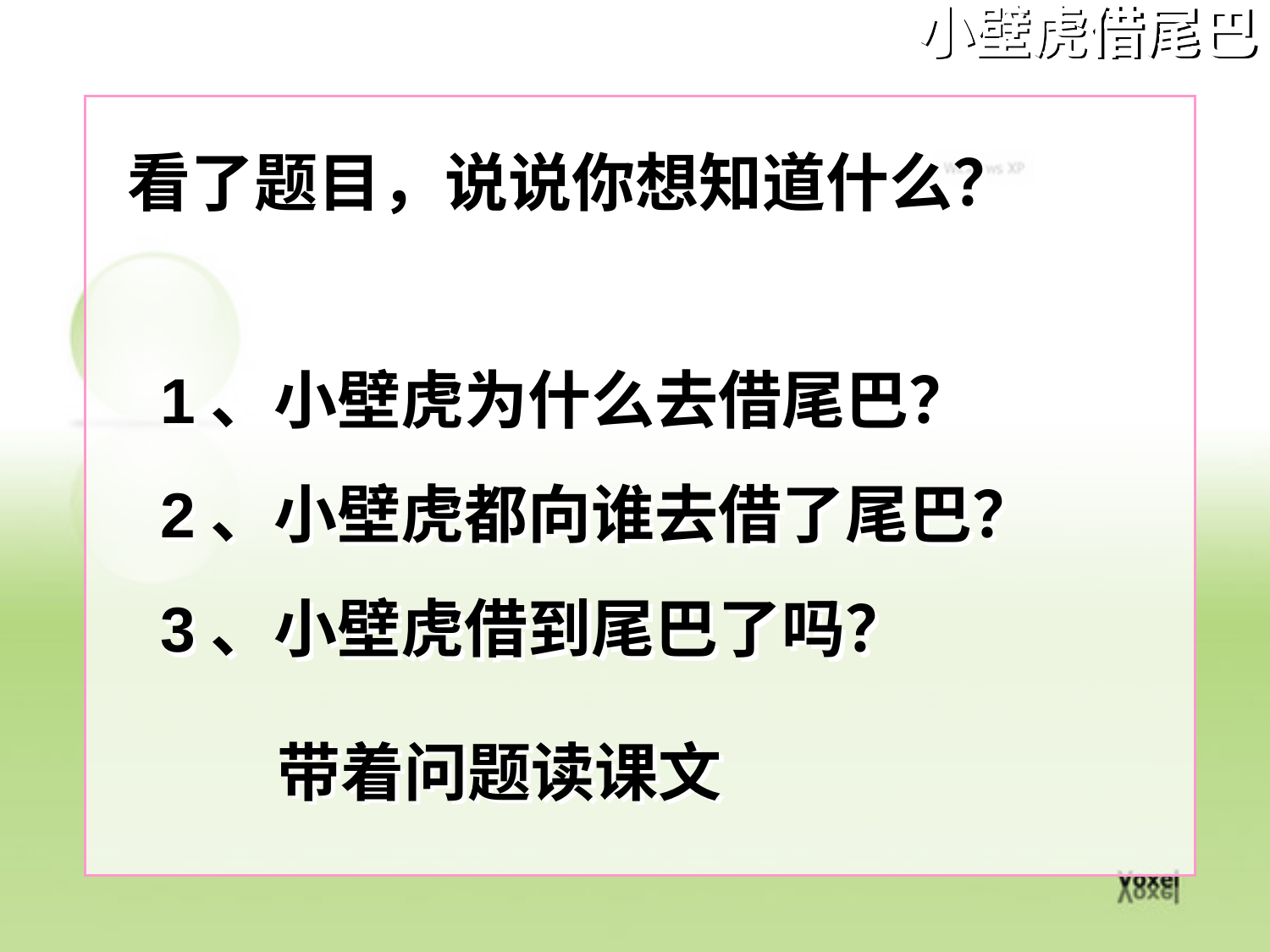

小壁虎借尾巴

看了题目，说说你想知道什么？
1、小壁虎为什么去借尾巴？
2、小壁虎都向谁去借了尾巴？
3、小壁虎借到尾巴了吗？
带着问题读课文